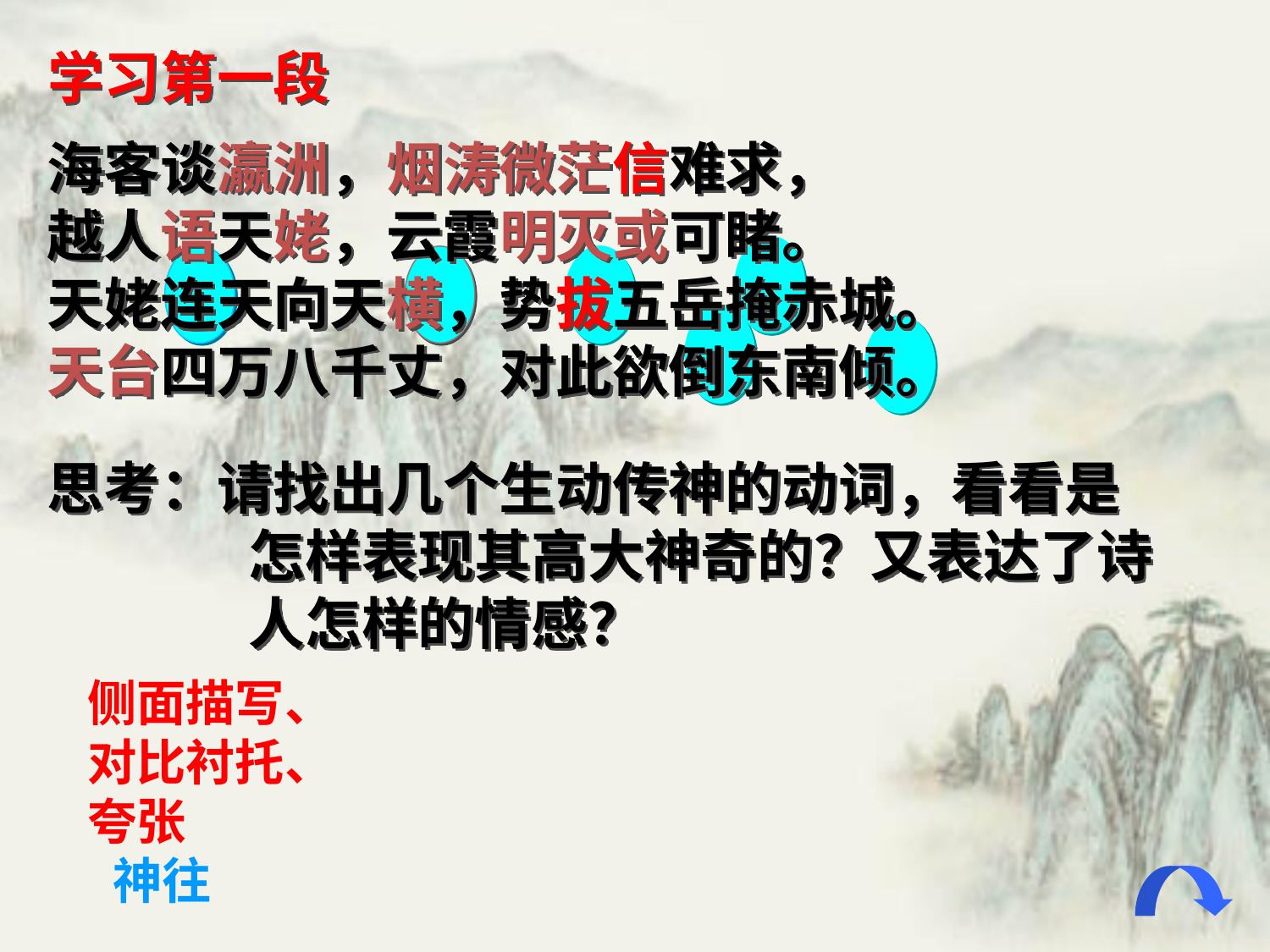

学习第一段
海客谈瀛洲，烟涛微茫信难求，
越人语天姥，云霞明灭或可睹。
天姥连天向天横，势拔五岳掩赤城。
天台四万八千丈，对此欲倒东南倾。

思考：请找出几个生动传神的动词，看看是
            怎样表现其高大神奇的？又表达了诗
            人怎样的情感？

侧面描写、
对比衬托、
夸张
 神往